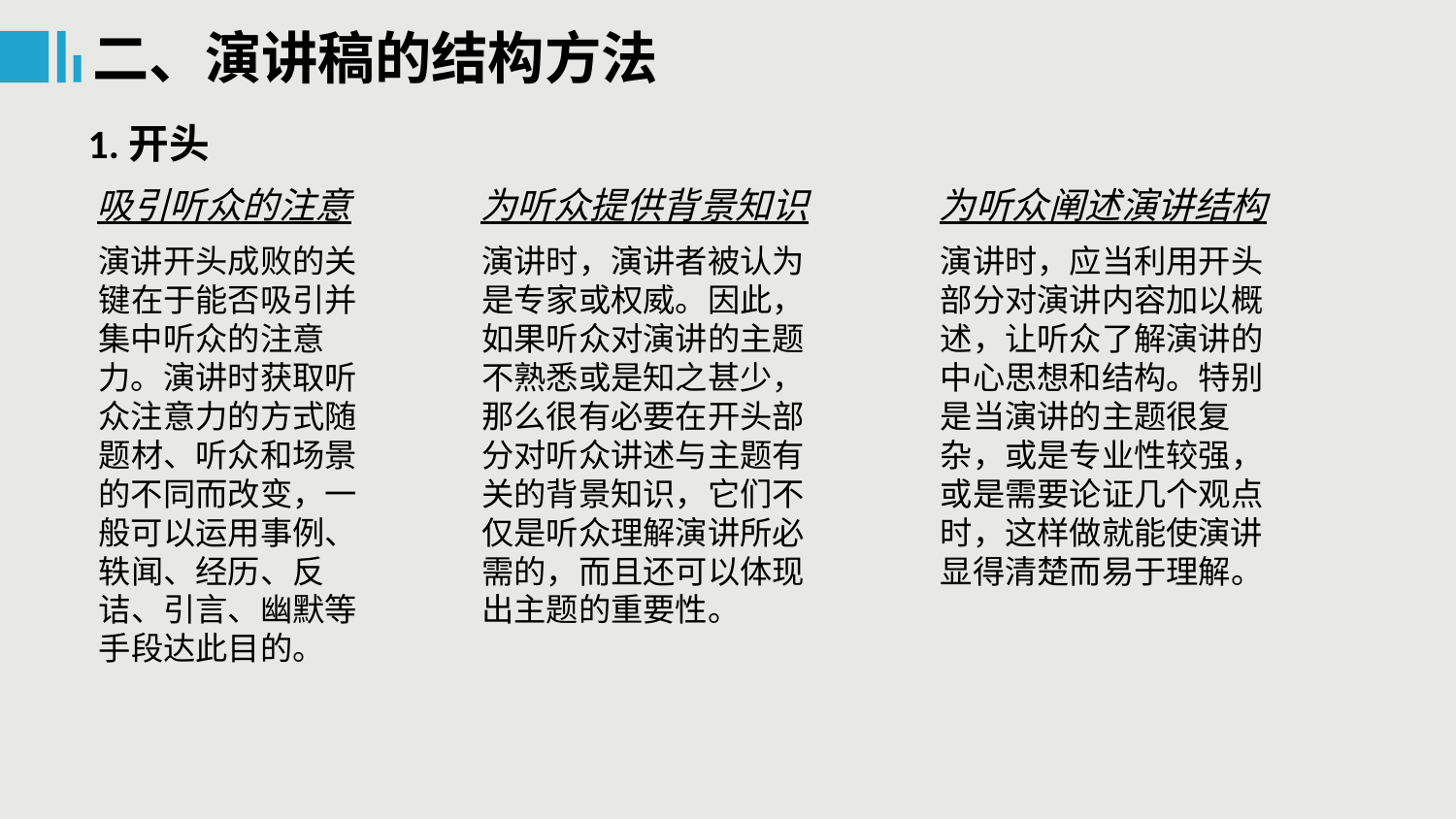

二、演讲稿的结构方法

1.开头
吸引听众的注意
为听众提供背景知识
为听众阐述演讲结构
演讲开头成败的关键在于能否吸引并集中听众的注意力。演讲时获取听众注意力的方式随题材、听众和场景的不同而改变，一般可以运用事例、轶闻、经历、反诘、引言、幽默等手段达此目的。
演讲时，演讲者被认为是专家或权威。因此，如果听众对演讲的主题不熟悉或是知之甚少，那么很有必要在开头部分对听众讲述与主题有关的背景知识，它们不仅是听众理解演讲所必需的，而且还可以体现出主题的重要性。
演讲时，应当利用开头部分对演讲内容加以概述，让听众了解演讲的中心思想和结构。特别是当演讲的主题很复杂，或是专业性较强，或是需要论证几个观点时，这样做就能使演讲显得清楚而易于理解。